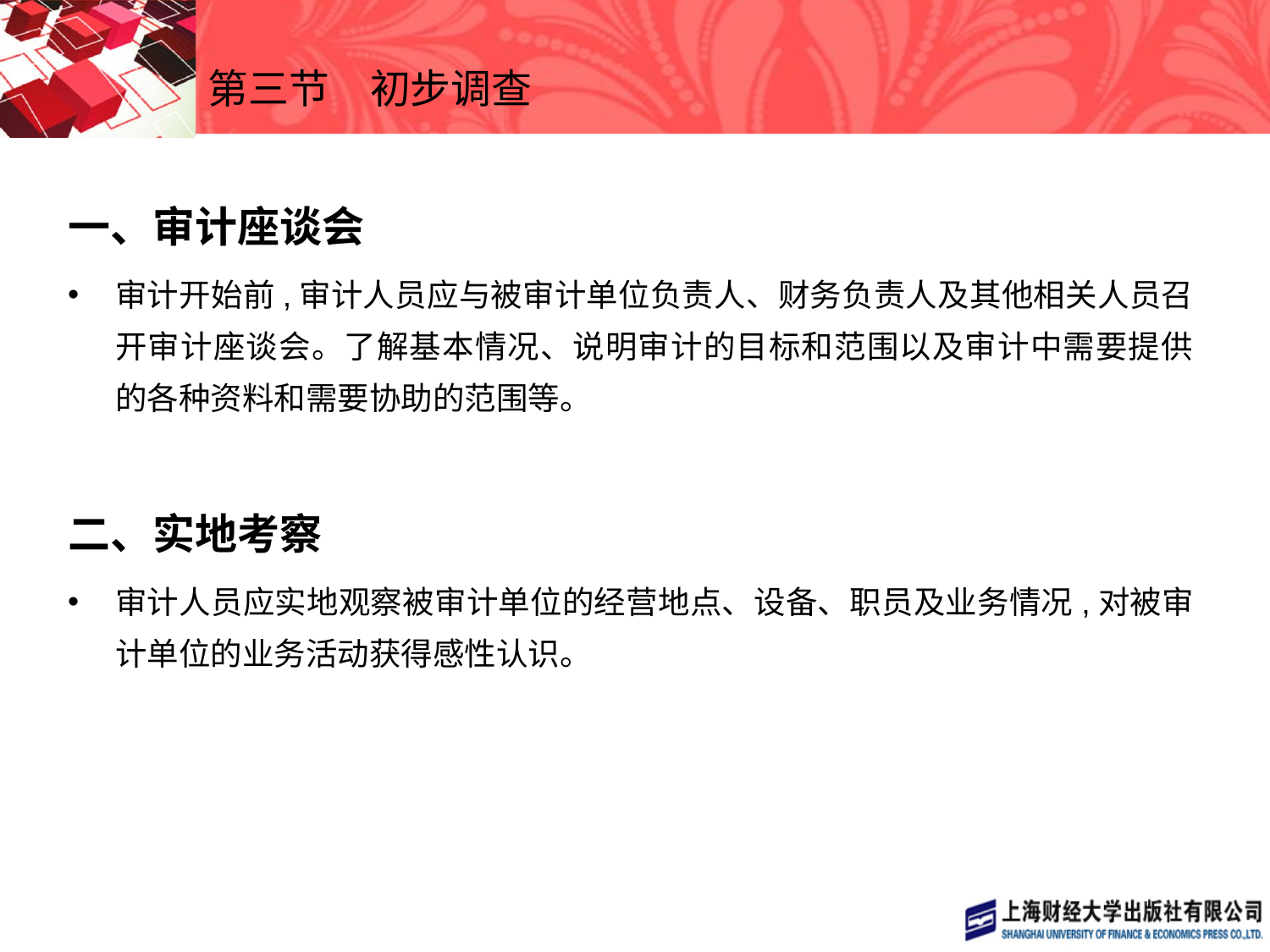

# 第三节　初步调查
一、审计座谈会
审计开始前,审计人员应与被审计单位负责人、财务负责人及其他相关人员召开审计座谈会。了解基本情况、说明审计的目标和范围以及审计中需要提供的各种资料和需要协助的范围等。

二、实地考察
审计人员应实地观察被审计单位的经营地点、设备、职员及业务情况,对被审计单位的业务活动获得感性认识。